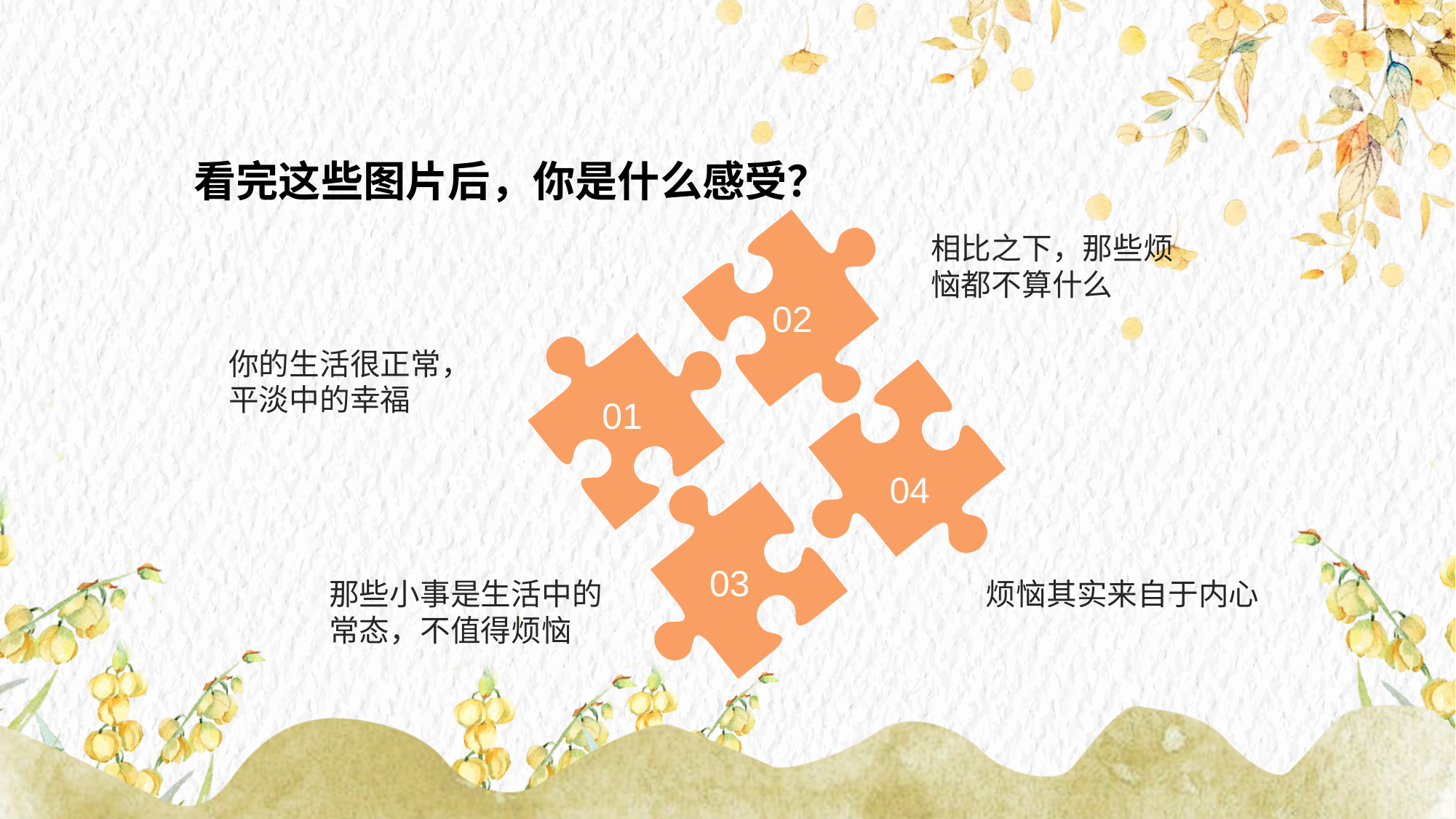

看完这些图片后，你是什么感受？
相比之下，那些烦恼都不算什么
你的生活很正常，平淡中的幸福
那些小事是生活中的常态，不值得烦恼
烦恼其实来自于内心

02

01

04

03